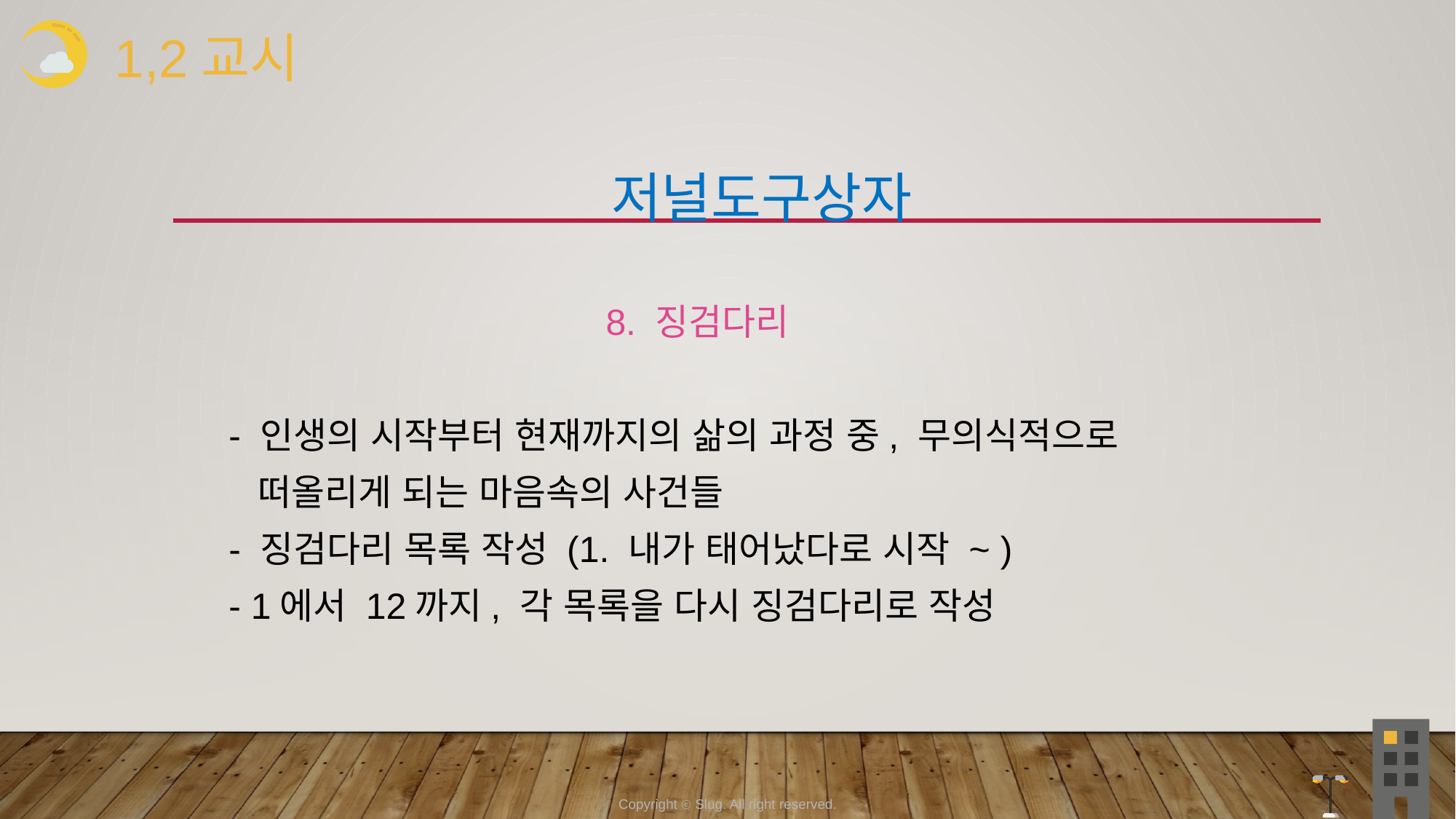

1,2교시

 저널도구상자

                                       8. 징검다리

  - 인생의 시작부터 현재까지의 삶의 과정 중, 무의식적으로
    떠올리게 되는 마음속의 사건들
  - 징검다리 목록 작성 (1. 내가 태어났다로 시작 ~ )
  - 1에서 12까지, 각 목록을 다시 징검다리로 작성

Copyright ⓒ Slug. All right reserved.